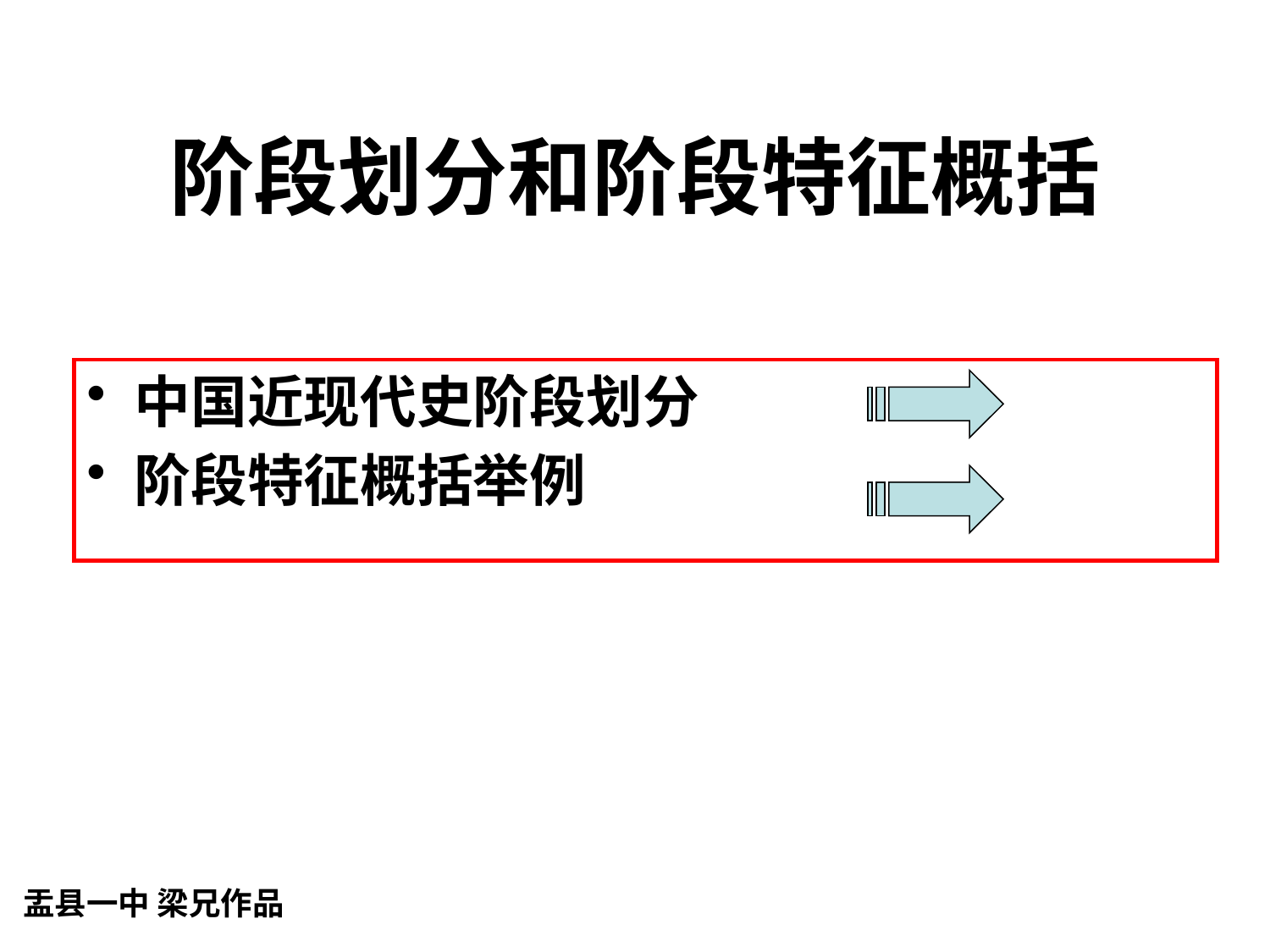

# 阶段划分和阶段特征概括
中国近现代史阶段划分
阶段特征概括举例

盂县一中 梁兄作品